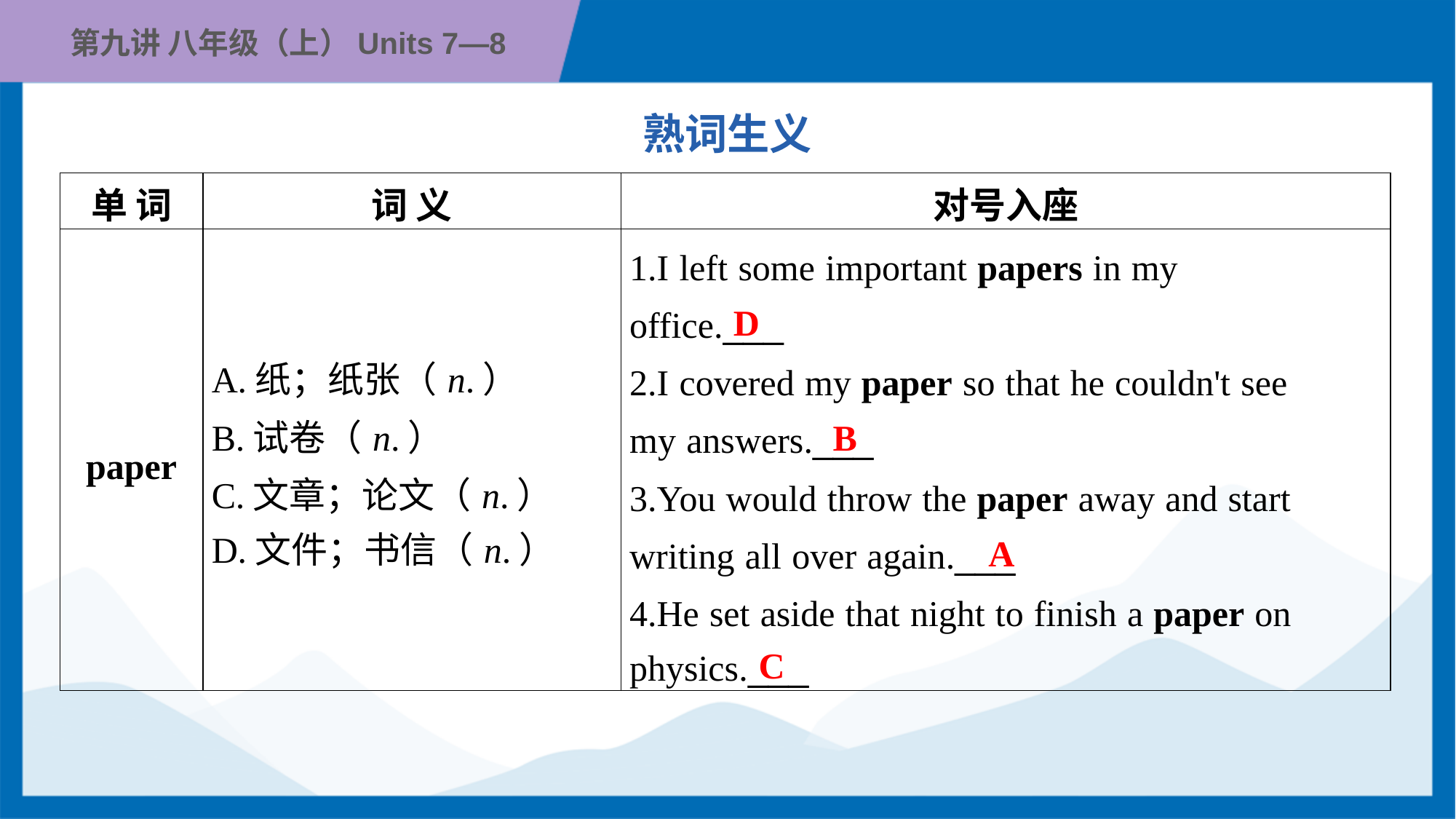

熟词生义
| 单 词 | 词 义 | 对号入座 |
| --- | --- | --- |
| paper | A.纸；纸张（n.） B.试卷（n.） C.文章；论文（n.） D.文件；书信（n.） | 1.I left some important papers in my office.\_\_\_ 2.I covered my paper so that he couldn't see my answers.\_\_\_ 3.You would throw the paper away and start writing all over again.\_\_\_ 4.He set aside that night to finish a paper on physics.\_\_\_ |
D
B
A
C